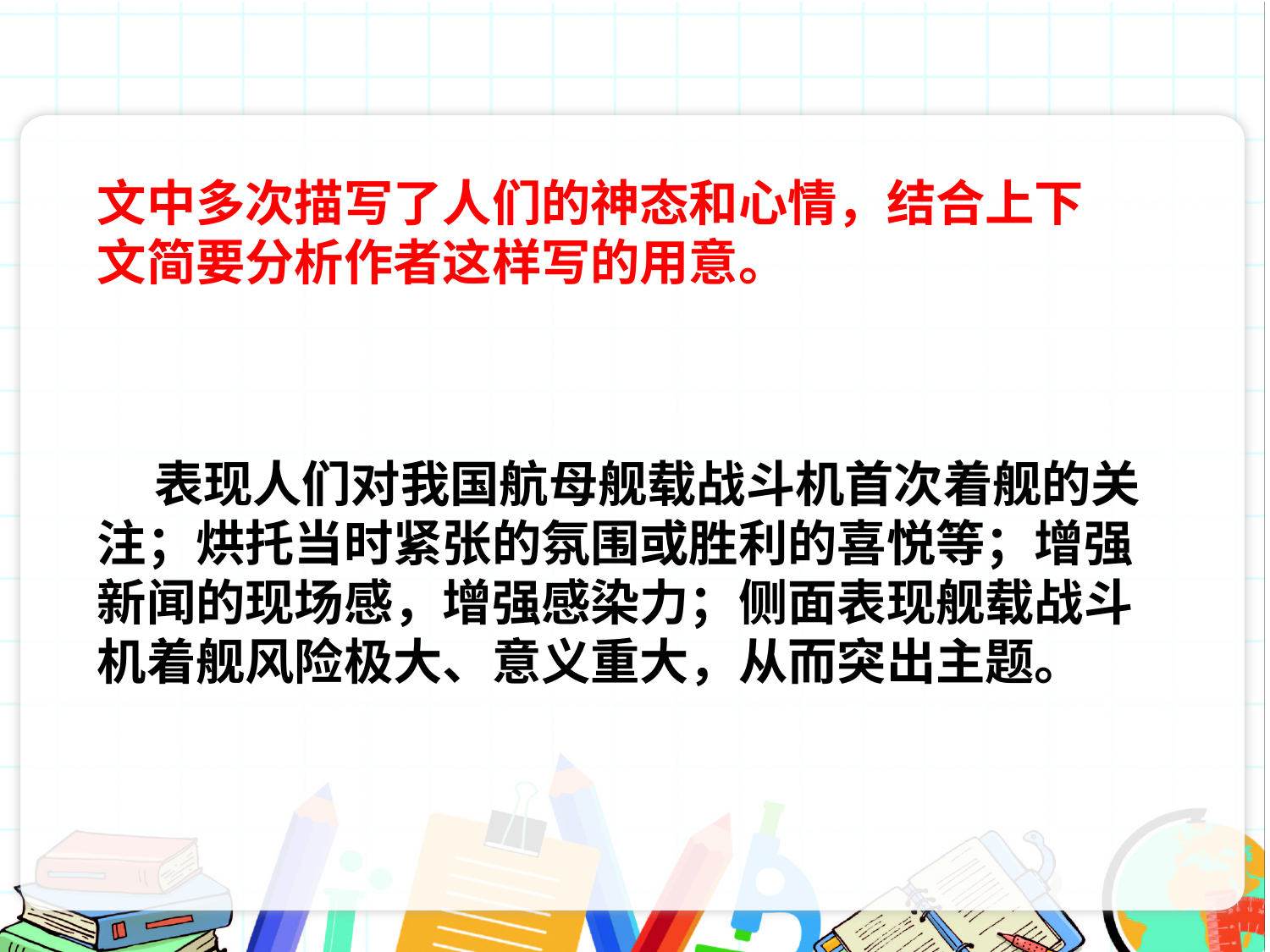

文中多次描写了人们的神态和心情，结合上下文简要分析作者这样写的用意。
    表现人们对我国航母舰载战斗机首次着舰的关注；烘托当时紧张的氛围或胜利的喜悦等；增强新闻的现场感，增强感染力；侧面表现舰载战斗机着舰风险极大、意义重大，从而突出主题。